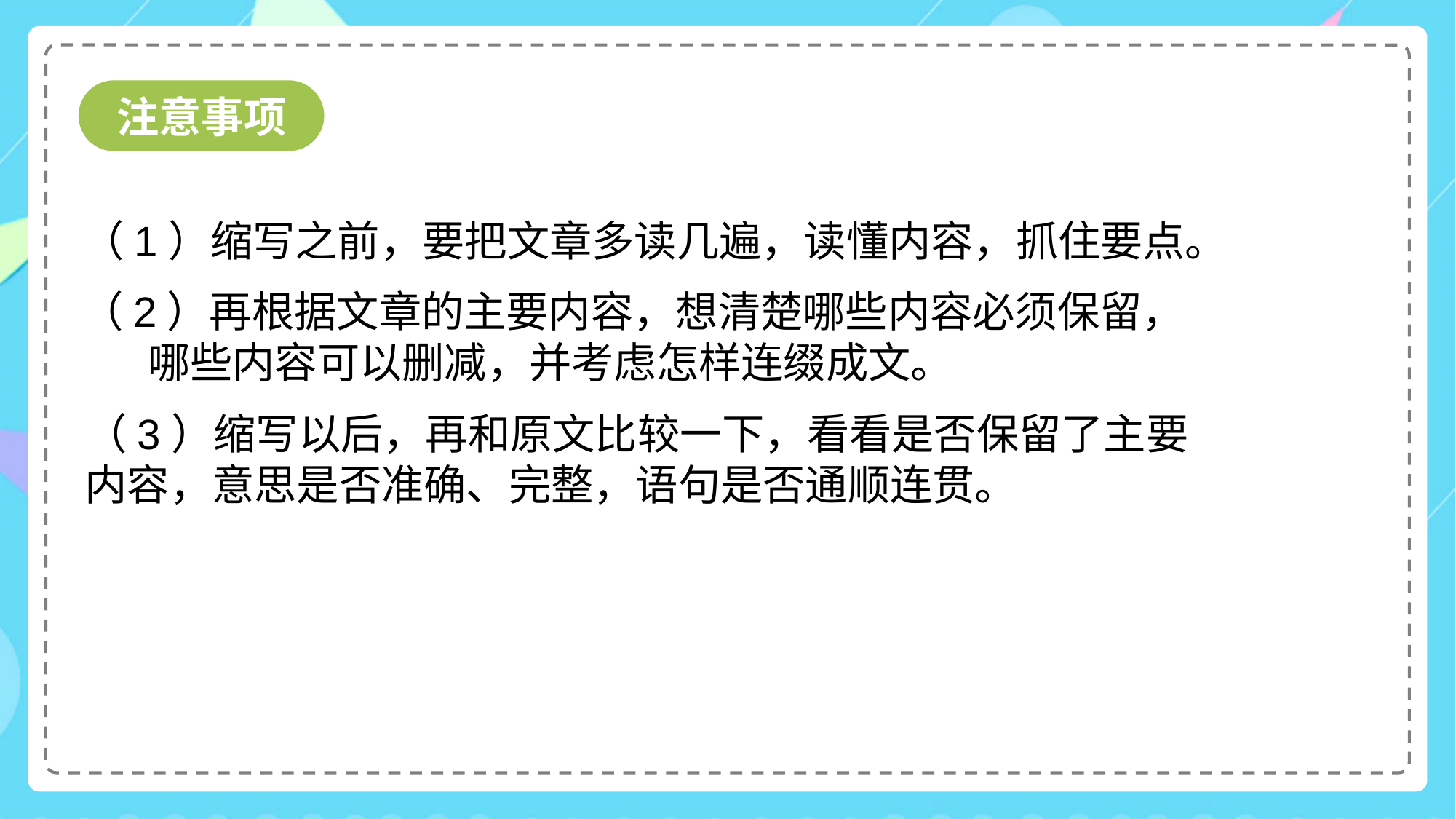

注意事项
（1）缩写之前，要把文章多读几遍，读懂内容，抓住要点。
（2）再根据文章的主要内容，想清楚哪些内容必须保留，
      哪些内容可以删减，并考虑怎样连缀成文。
（3）缩写以后，再和原文比较一下，看看是否保留了主要
内容，意思是否准确、完整，语句是否通顺连贯。